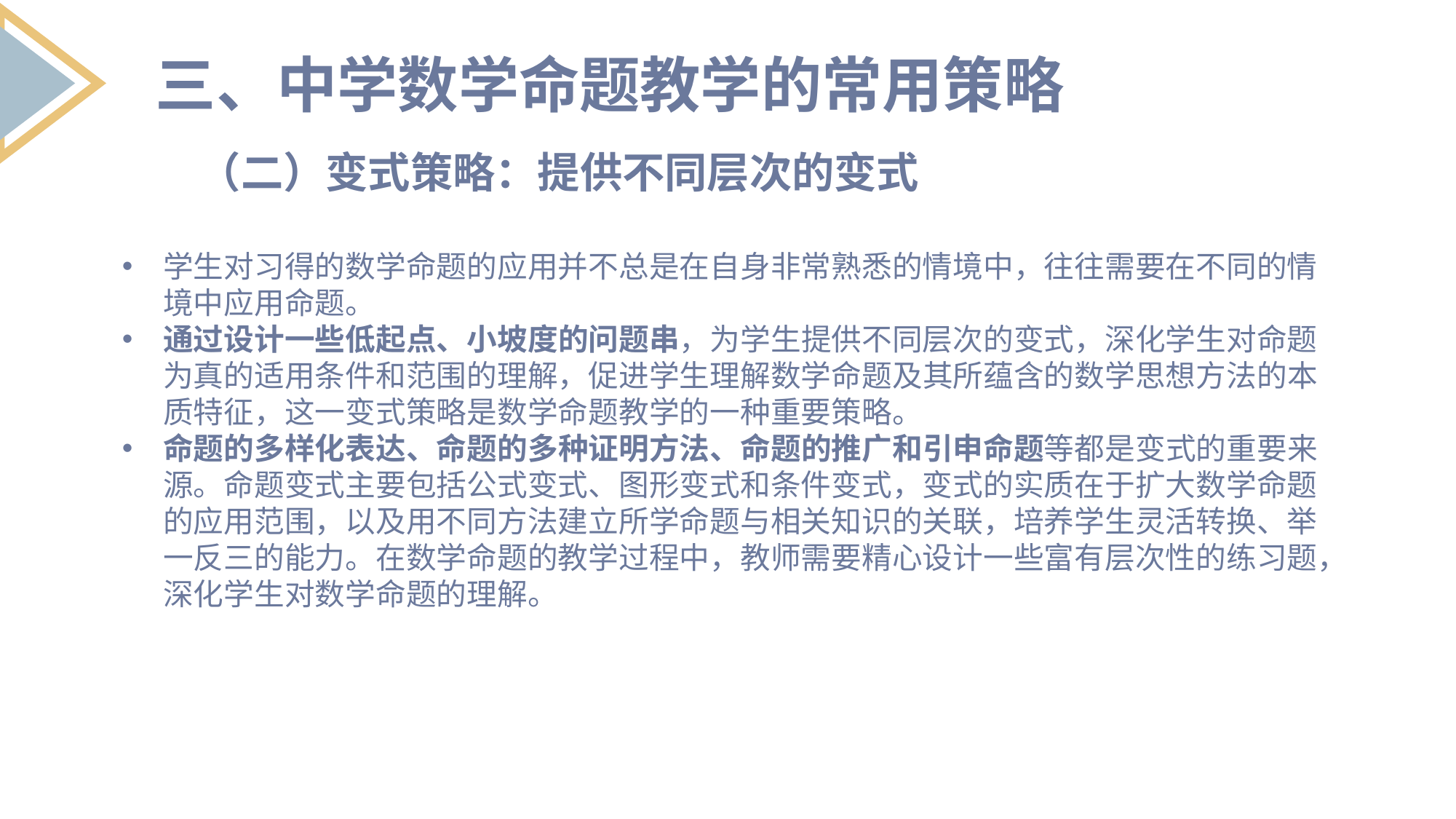

三、中学数学命题教学的常用策略

       （二）变式策略：提供不同层次的变式

学生对习得的数学命题的应用并不总是在自身非常熟悉的情境中，往往需要在不同的情境中应用命题。
通过设计一些低起点、小坡度的问题串，为学生提供不同层次的变式，深化学生对命题为真的适用条件和范围的理解，促进学生理解数学命题及其所蕴含的数学思想方法的本质特征，这一变式策略是数学命题教学的一种重要策略。
命题的多样化表达、命题的多种证明方法、命题的推广和引申命题等都是变式的重要来源。命题变式主要包括公式变式、图形变式和条件变式，变式的实质在于扩大数学命题的应用范围，以及用不同方法建立所学命题与相关知识的关联，培养学生灵活转换、举一反三的能力。在数学命题的教学过程中，教师需要精心设计一些富有层次性的练习题，深化学生对数学命题的理解。